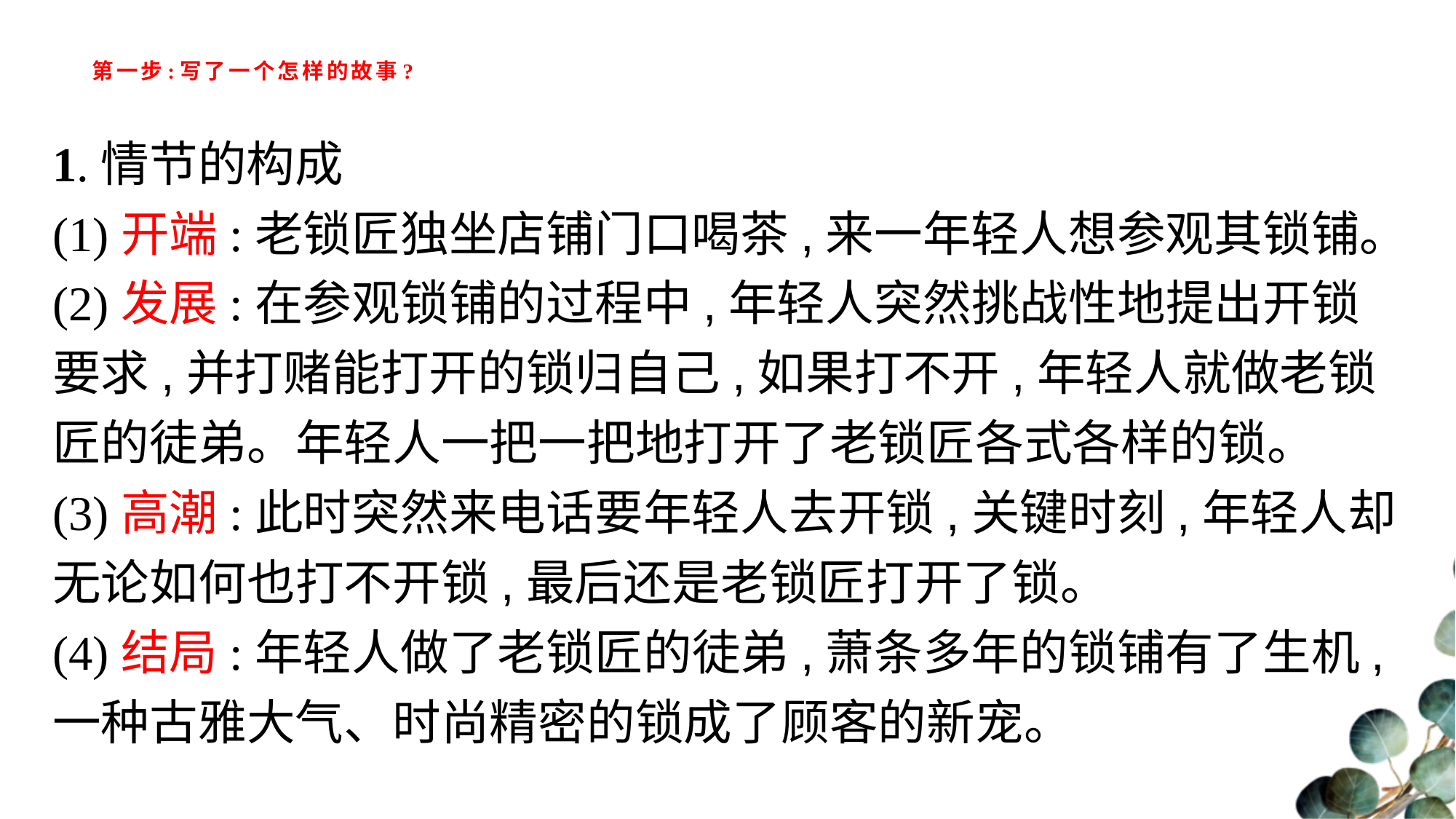

# 第一步:写了一个怎样的故事?
1.情节的构成
(1)开端:老锁匠独坐店铺门口喝茶,来一年轻人想参观其锁铺。
(2)发展:在参观锁铺的过程中,年轻人突然挑战性地提出开锁要求,并打赌能打开的锁归自己,如果打不开,年轻人就做老锁匠的徒弟。年轻人一把一把地打开了老锁匠各式各样的锁。
(3)高潮:此时突然来电话要年轻人去开锁,关键时刻,年轻人却无论如何也打不开锁,最后还是老锁匠打开了锁。
(4)结局:年轻人做了老锁匠的徒弟,萧条多年的锁铺有了生机,一种古雅大气、时尚精密的锁成了顾客的新宠。